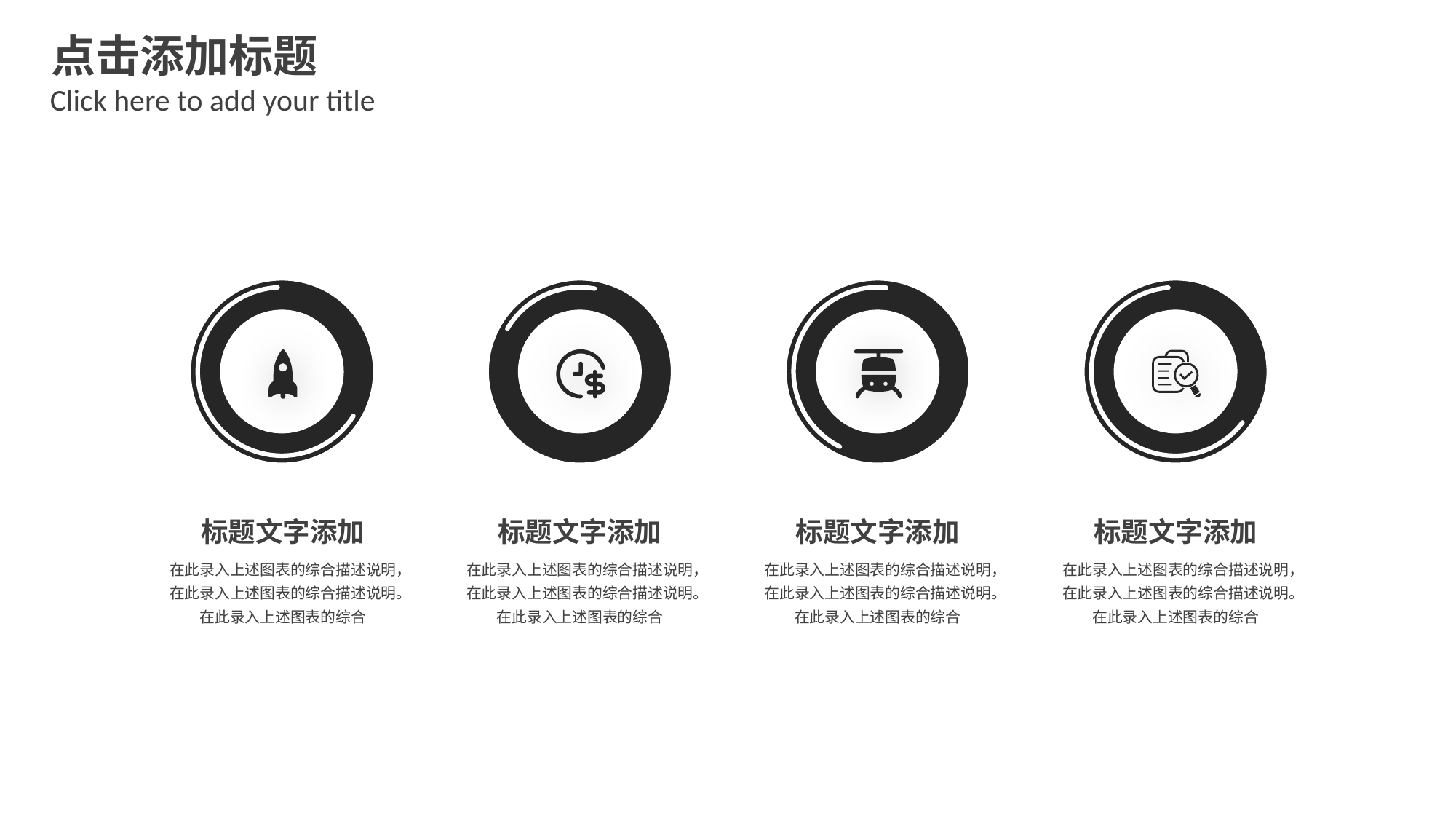

点击添加标题
Click here to add your title

标题文字添加
在此录入上述图表的综合描述说明，在此录入上述图表的综合描述说明。在此录入上述图表的综合
标题文字添加
在此录入上述图表的综合描述说明，在此录入上述图表的综合描述说明。在此录入上述图表的综合
标题文字添加
在此录入上述图表的综合描述说明，在此录入上述图表的综合描述说明。在此录入上述图表的综合
标题文字添加
在此录入上述图表的综合描述说明，在此录入上述图表的综合描述说明。在此录入上述图表的综合